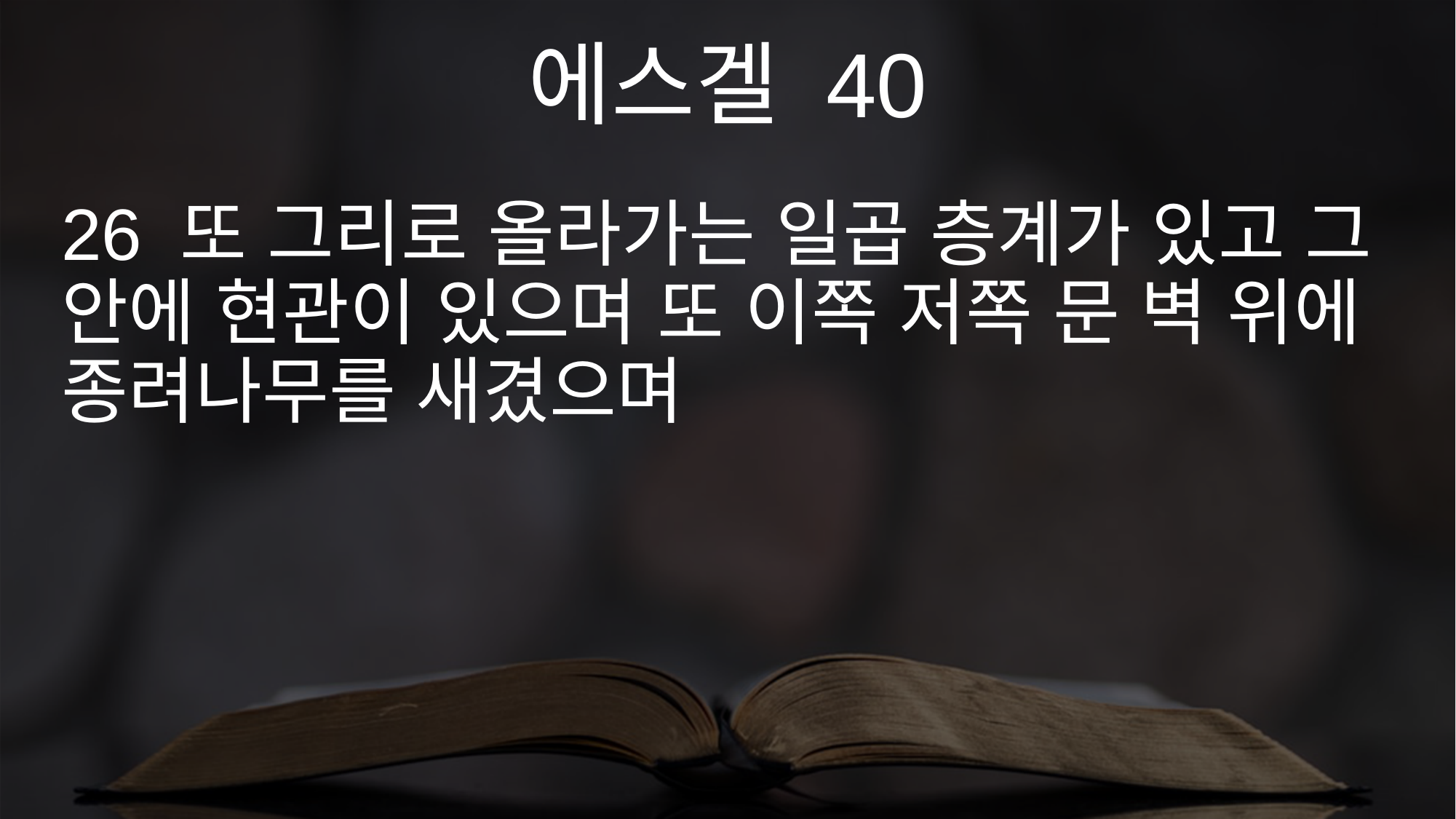

에스겔 40
26 또 그리로 올라가는 일곱 층계가 있고 그 안에 현관이 있으며 또 이쪽 저쪽 문 벽 위에 종려나무를 새겼으며